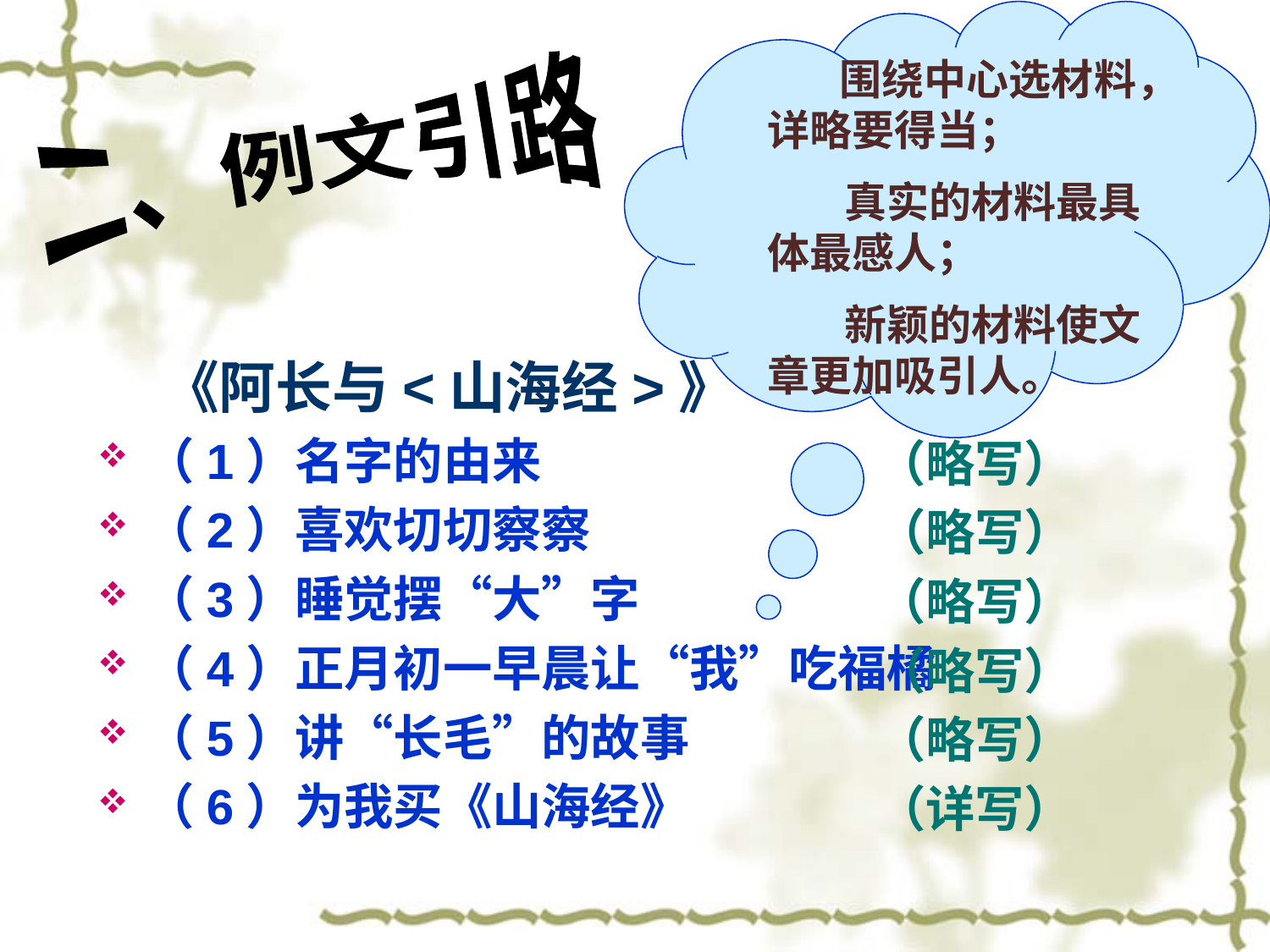

围绕中心选材料，详略要得当；

       真实的材料最具体最感人；

       新颖的材料使文章更加吸引人。
二、例文引路
    《阿长与<山海经>》
（1）名字的由来
（2）喜欢切切察察
（3）睡觉摆“大”字
（4）正月初一早晨让“我”吃福橘
（5）讲“长毛”的故事
（6）为我买《山海经》
                      （略写）
                      （略写）
                      （略写）
                      （略写）
                      （略写）
                      （详写）